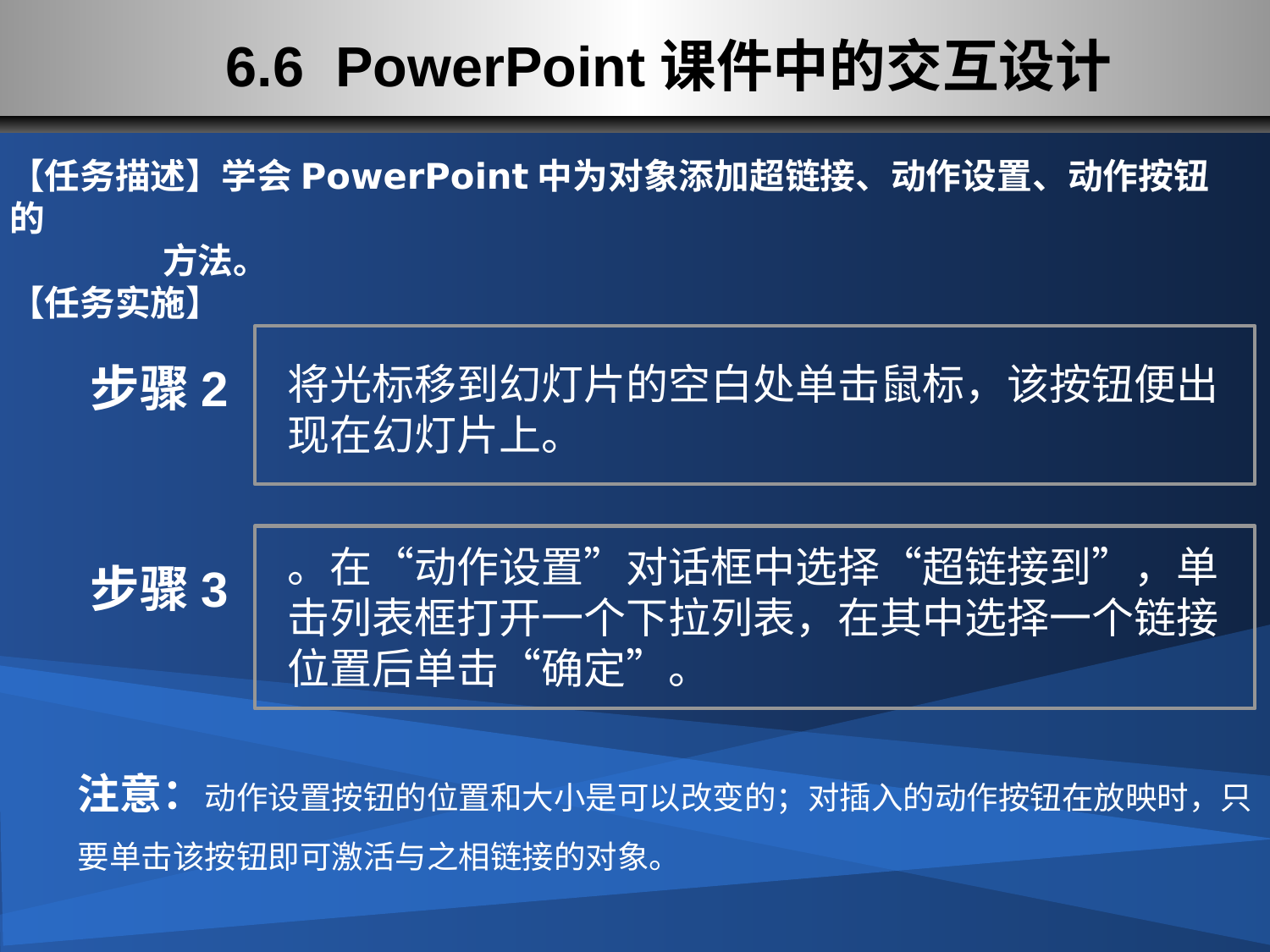

6.6  PowerPoint课件中的交互设计
【任务描述】学会PowerPoint中为对象添加超链接、动作设置、动作按钮的
                  方法。
【任务实施】

步骤2

将光标移到幻灯片的空白处单击鼠标，该按钮便出现在幻灯片上。

。在“动作设置”对话框中选择“超链接到”，单击列表框打开一个下拉列表，在其中选择一个链接位置后单击“确定”。
步骤3

注意：动作设置按钮的位置和大小是可以改变的；对插入的动作按钮在放映时，只要单击该按钮即可激活与之相链接的对象。